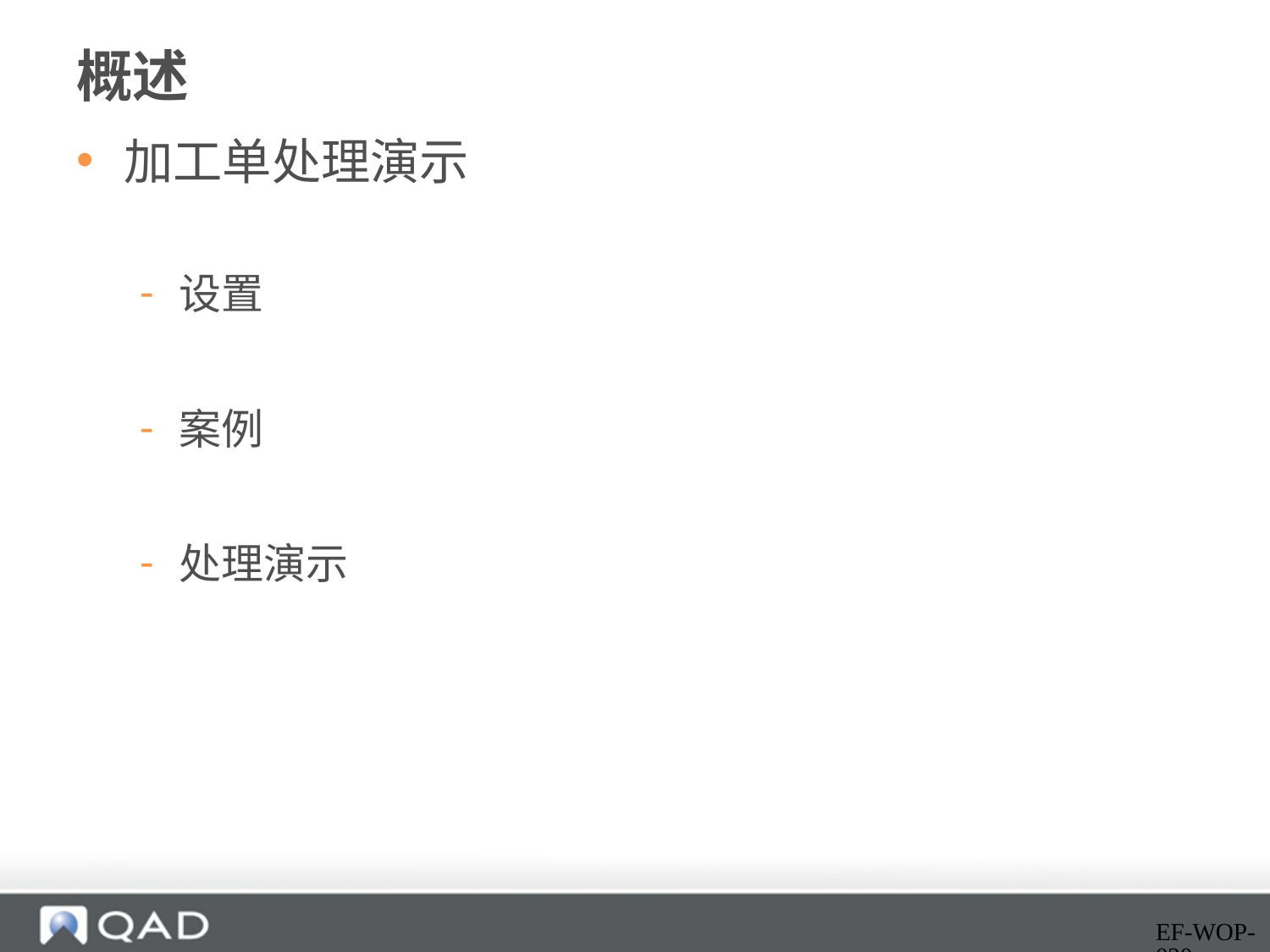

# 概述
加工单处理演示

设置

案例

处理演示

EF-WOP-020